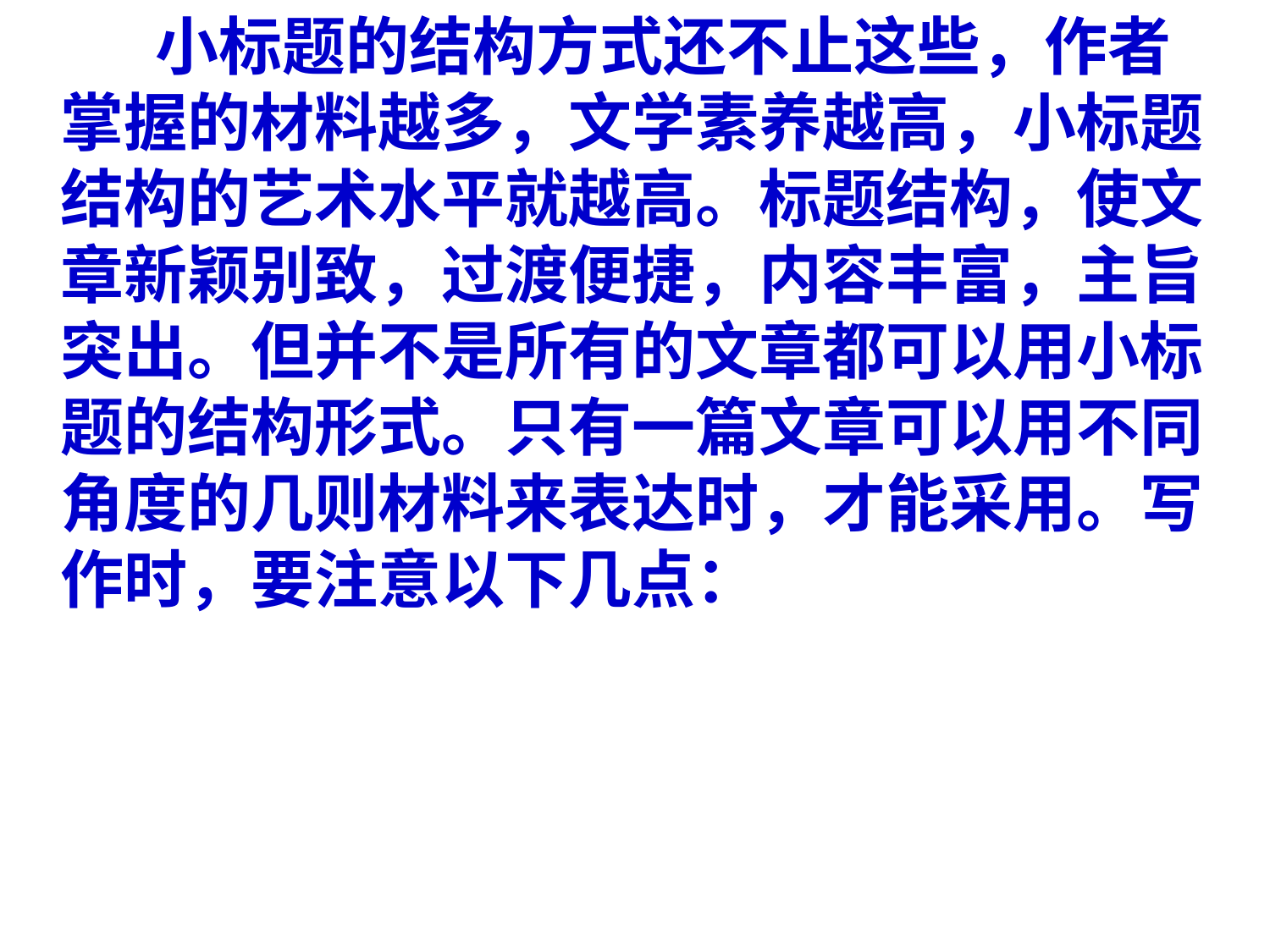

小标题的结构方式还不止这些，作者掌握的材料越多，文学素养越高，小标题结构的艺术水平就越高。标题结构，使文章新颖别致，过渡便捷，内容丰富，主旨突出。但并不是所有的文章都可以用小标题的结构形式。只有一篇文章可以用不同角度的几则材料来表达时，才能采用。写作时，要注意以下几点：